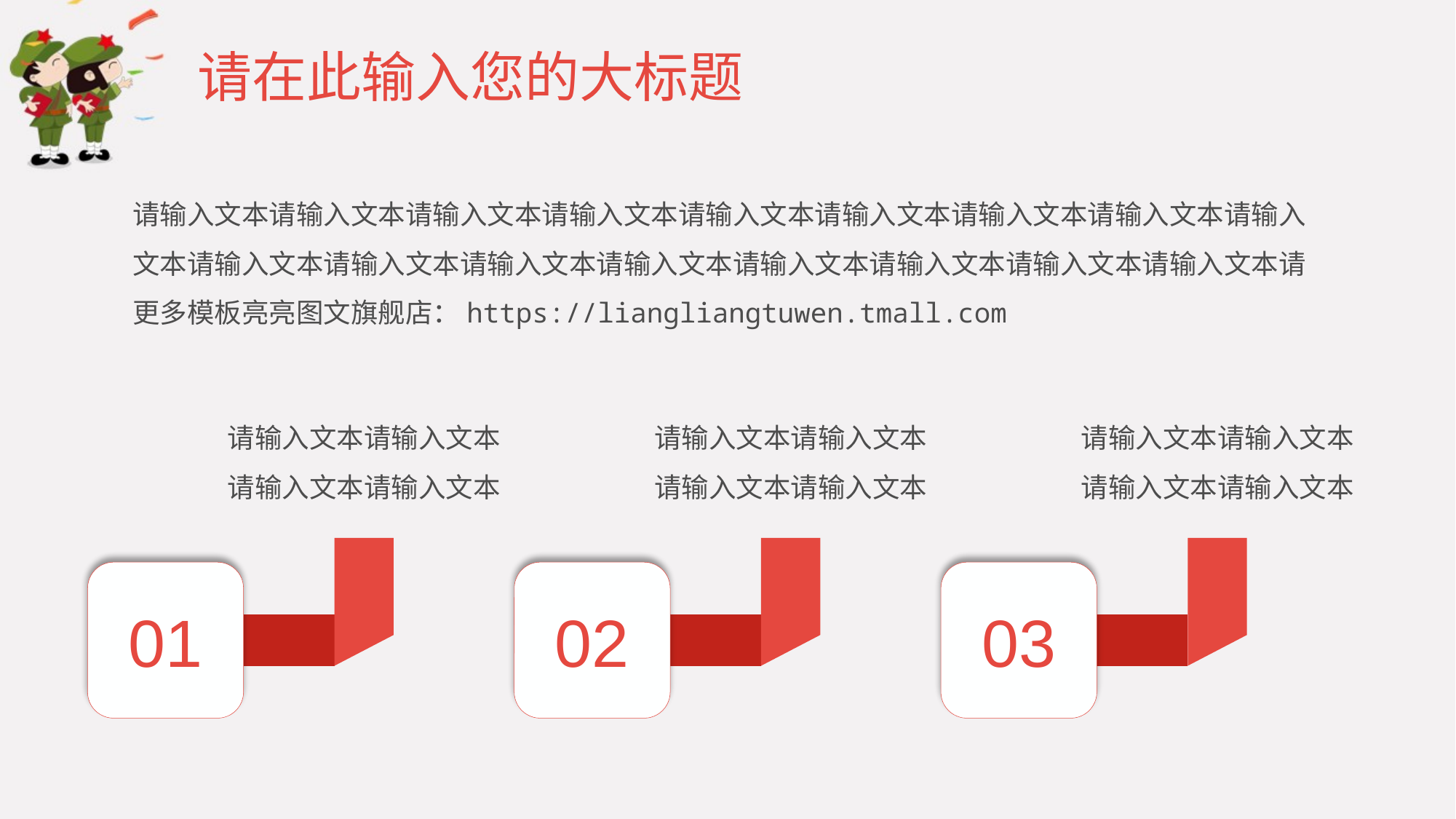

# 请在此输入您的大标题
请输入文本请输入文本请输入文本请输入文本请输入文本请输入文本请输入文本请输入文本请输入文本请输入文本请输入文本请输入文本请输入文本请输入文本请输入文本请输入文本请输入文本请更多模板亮亮图文旗舰店：https://liangliangtuwen.tmall.com
请输入文本请输入文本请输入文本请输入文本
请输入文本请输入文本请输入文本请输入文本
请输入文本请输入文本请输入文本请输入文本

01
02
03